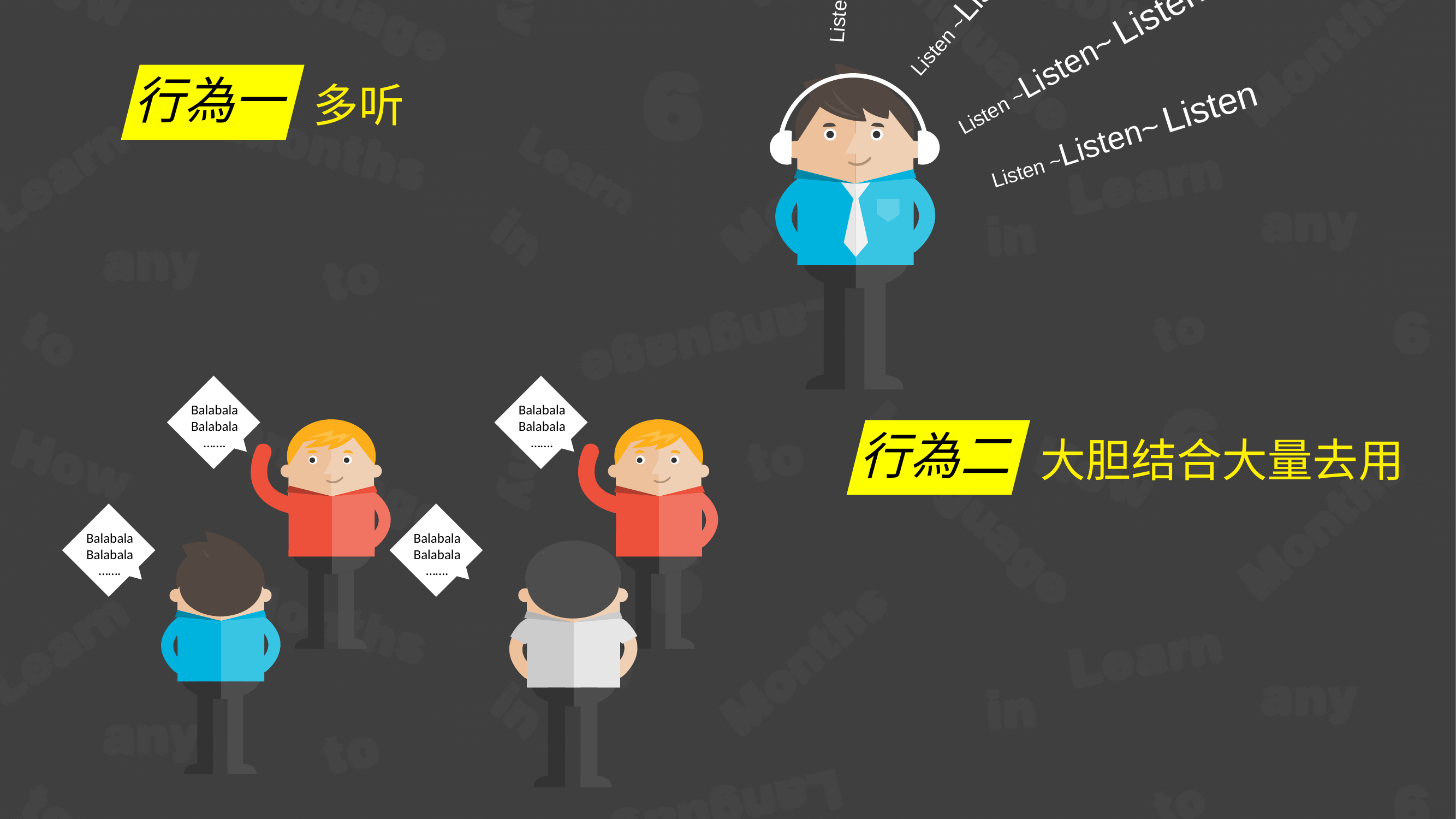

Listen ~Listen~ Listen
Listen ~Listen~ Listen
Listen ~Listen~ Listen

行為一
多听
Listen ~Listen~ Listen

Balabala
Balabala
…….

Balabala
Balabala
…….

Balabala
Balabala
…….

Balabala
Balabala
…….

行為二
大胆结合大量去用